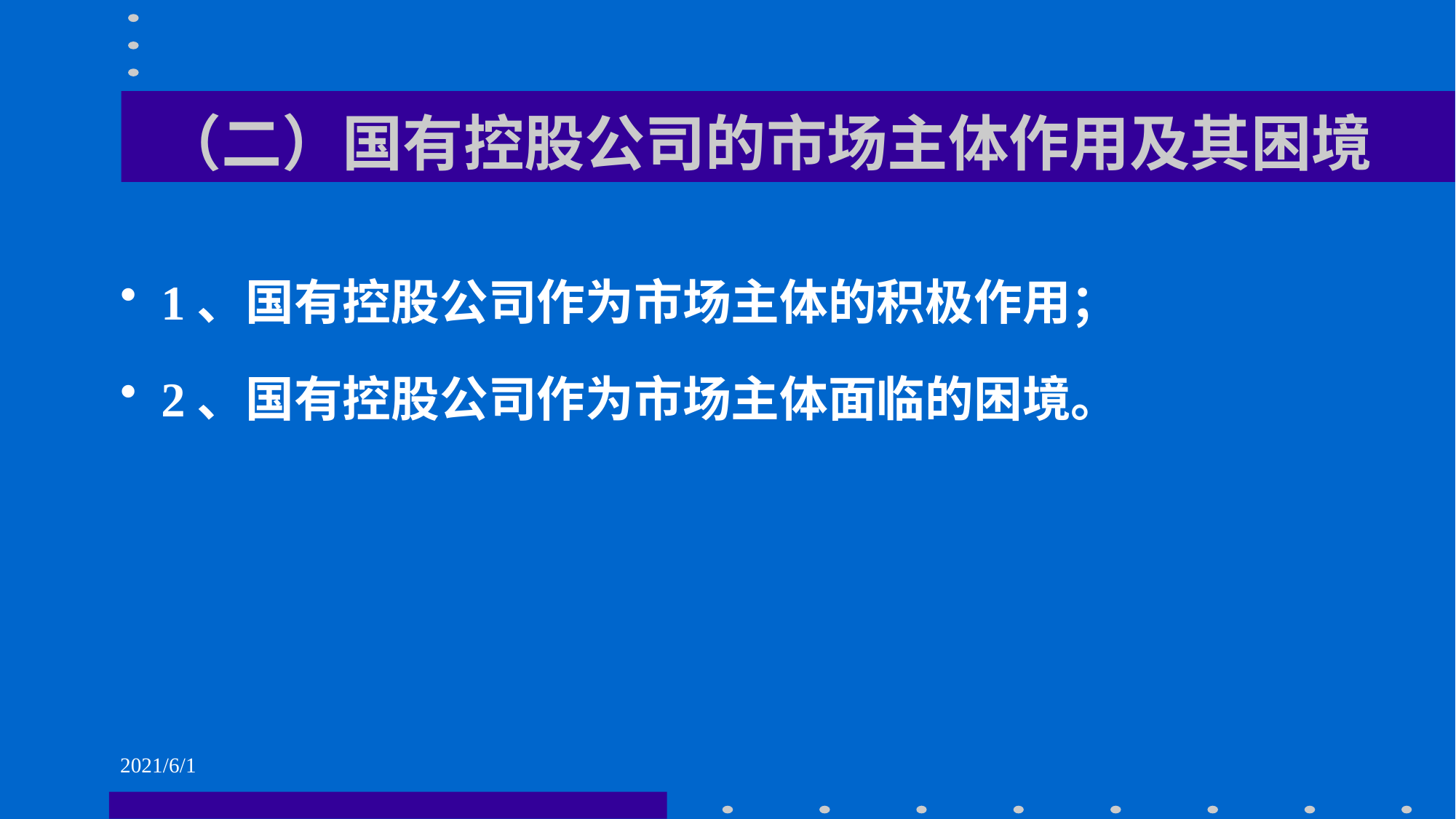

# （二）国有控股公司的市场主体作用及其困境
1、国有控股公司作为市场主体的积极作用；
2、国有控股公司作为市场主体面临的困境。
2021/6/1